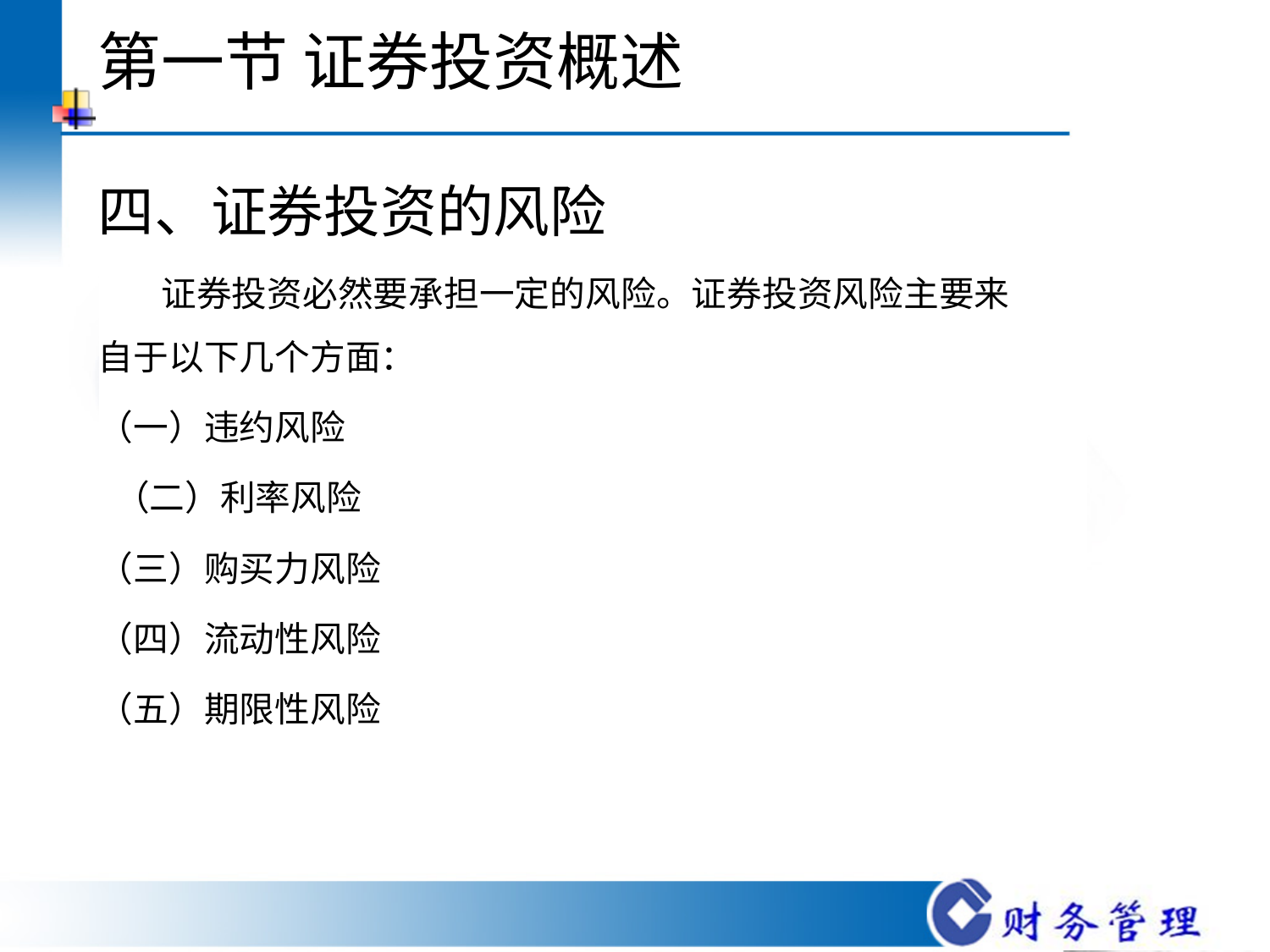

# 第一节 证券投资概述
四、证券投资的风险
       证券投资必然要承担一定的风险。证券投资风险主要来自于以下几个方面：
（一）违约风险
 （二）利率风险
（三）购买力风险
（四）流动性风险
（五）期限性风险
11